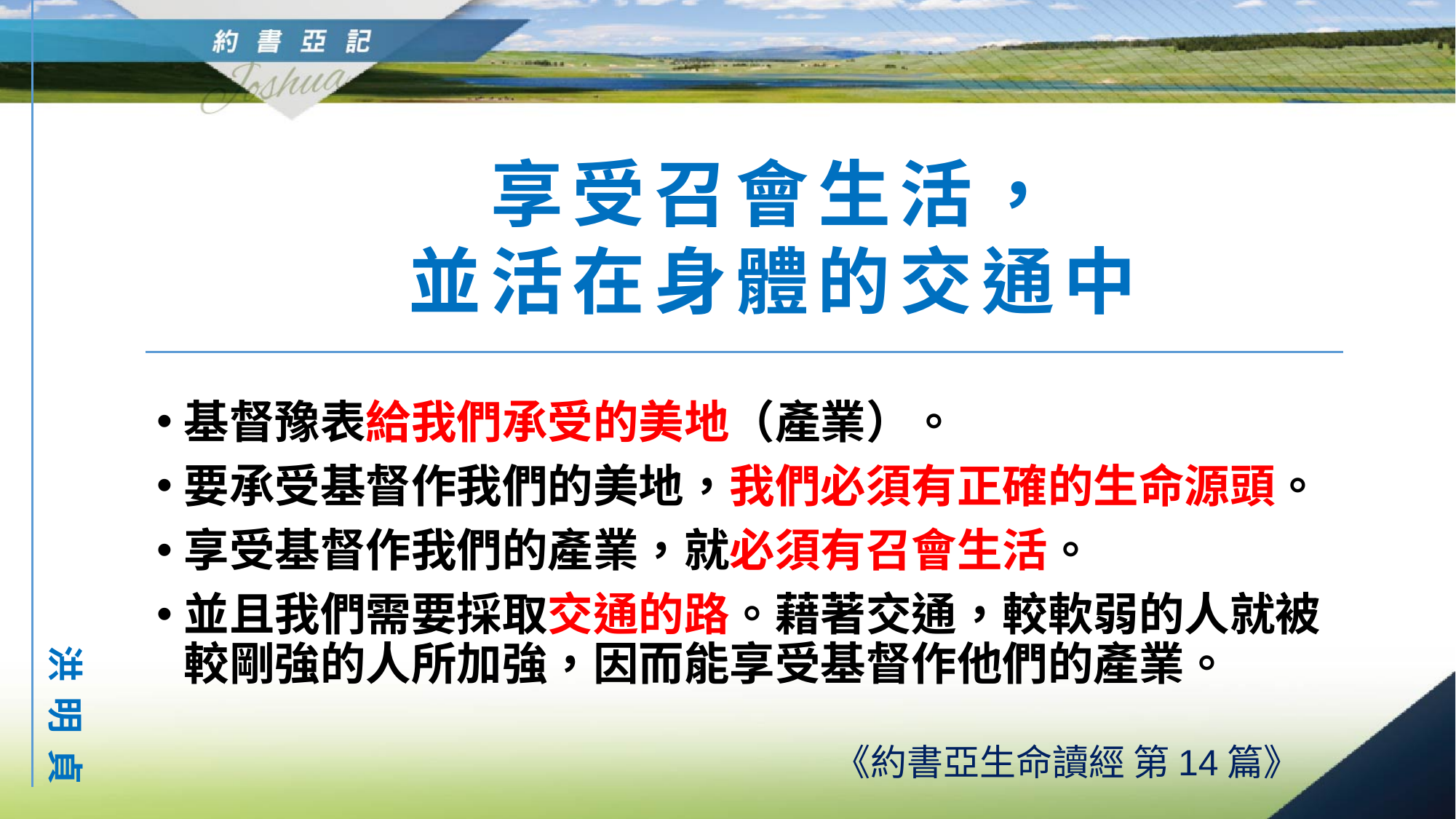

享受召會生活，
並活在身體的交通中
基督豫表給我們承受的美地（產業）。
要承受基督作我們的美地，我們必須有正確的生命源頭。
享受基督作我們的產業，就必須有召會生活。
並且我們需要採取交通的路。藉著交通，較軟弱的人就被較剛強的人所加強，因而能享受基督作他們的產業。
洪明貞
《約書亞生命讀經 第14篇》